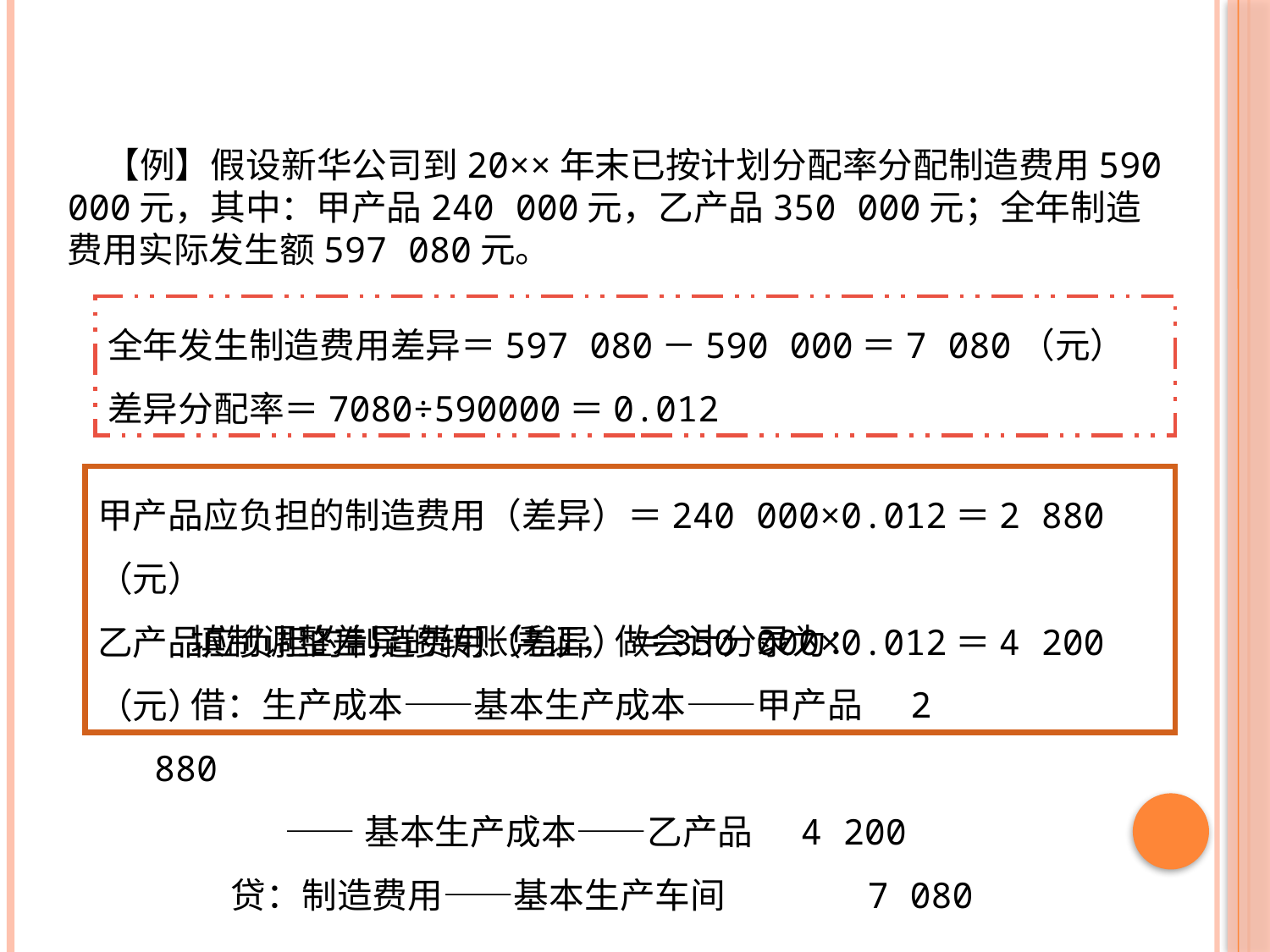

【例】假设新华公司到20××年末已按计划分配率分配制造费用590 000元，其中：甲产品240 000元，乙产品350 000元；全年制造费用实际发生额597 080元。
全年发生制造费用差异＝597 080－590 000＝7 080（元）
差异分配率＝7080÷590000＝0.012
甲产品应负担的制造费用（差异）＝240 000×0.012＝2 880（元）
乙产品应负担的制造费用（差异）＝350 000×0.012＝4 200（元）
填制调整差异的转账凭证，做会计分录为：
借：生产成本——基本生产成本——甲产品     2 880
            ——基本生产成本——乙产品     4 200
    贷：制造费用——基本生产车间                 7 080